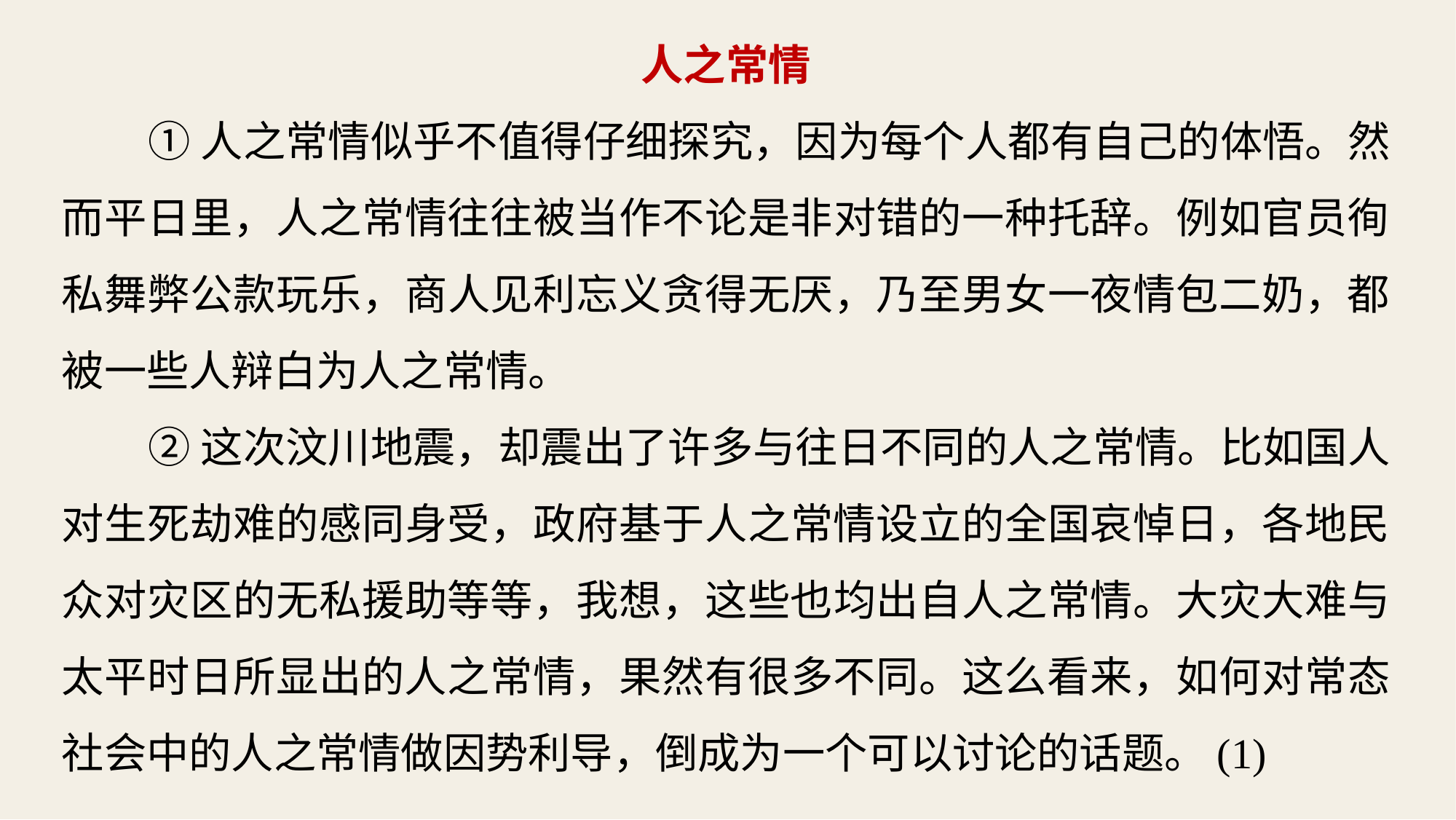

人之常情
①人之常情似乎不值得仔细探究，因为每个人都有自己的体悟。然而平日里，人之常情往往被当作不论是非对错的一种托辞。例如官员徇私舞弊公款玩乐，商人见利忘义贪得无厌，乃至男女一夜情包二奶，都被一些人辩白为人之常情。
②这次汶川地震，却震出了许多与往日不同的人之常情。比如国人对生死劫难的感同身受，政府基于人之常情设立的全国哀悼日，各地民众对灾区的无私援助等等，我想，这些也均出自人之常情。大灾大难与太平时日所显出的人之常情，果然有很多不同。这么看来，如何对常态社会中的人之常情做因势利导，倒成为一个可以讨论的话题。(1)